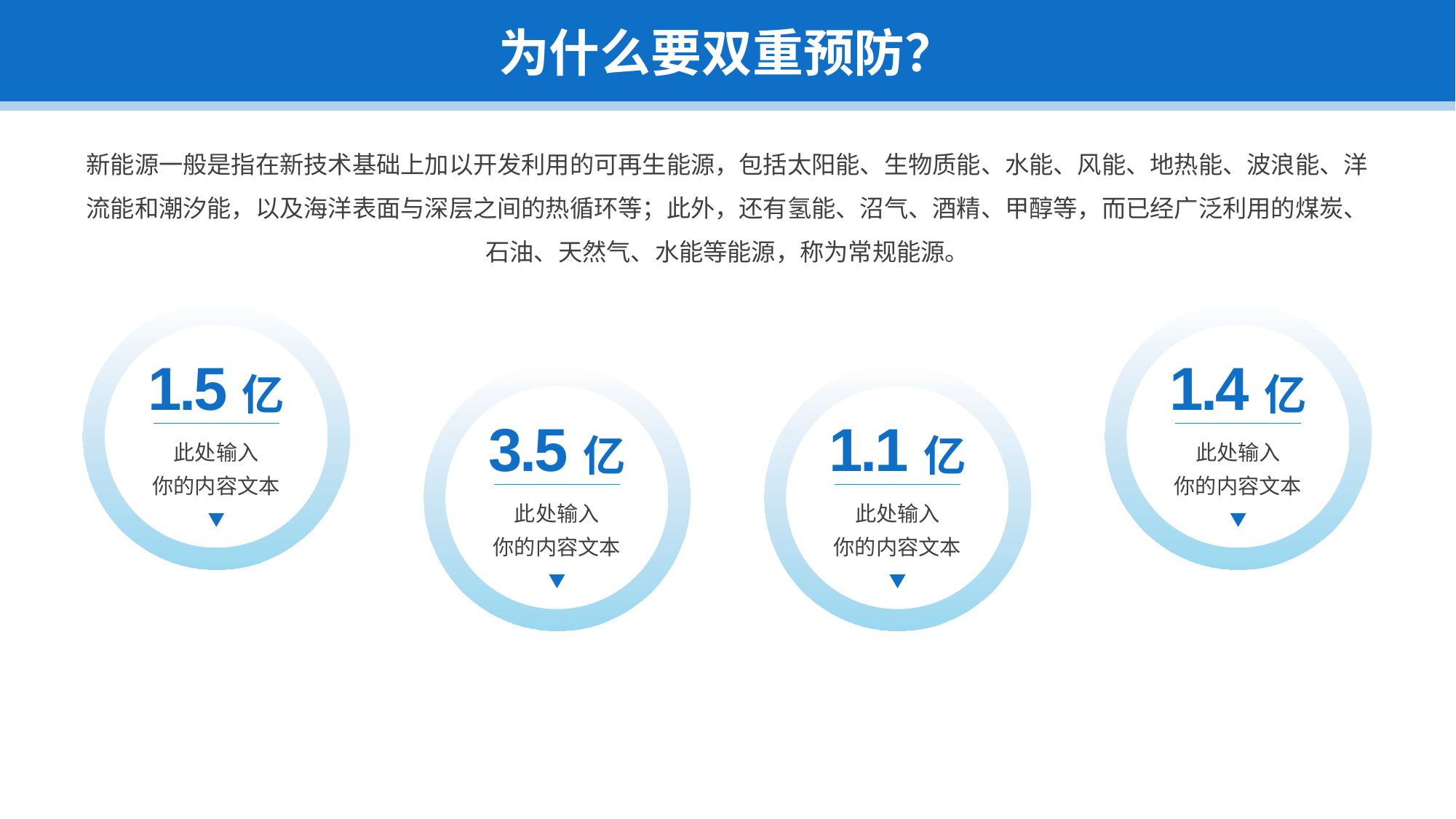

为什么要双重预防？
新能源一般是指在新技术基础上加以开发利用的可再生能源，包括太阳能、生物质能、水能、风能、地热能、波浪能、洋流能和潮汐能，以及海洋表面与深层之间的热循环等；此外，还有氢能、沼气、酒精、甲醇等，而已经广泛利用的煤炭、石油、天然气、水能等能源，称为常规能源。

1.5亿
1.4亿

3.5亿
1.1亿
此处输入
你的内容文本
此处输入
你的内容文本
此处输入
你的内容文本
此处输入
你的内容文本